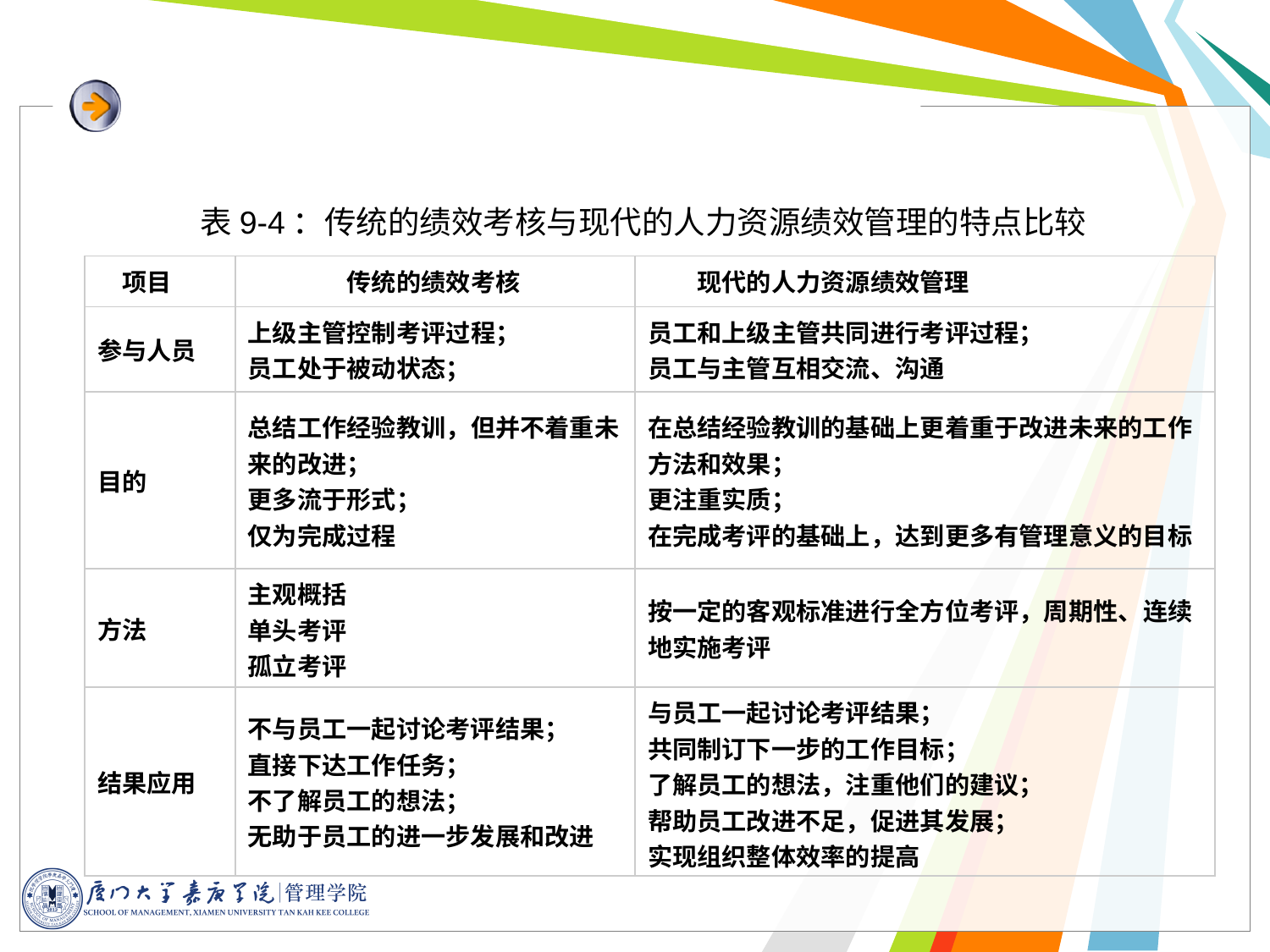

表9-4：传统的绩效考核与现代的人力资源绩效管理的特点比较
| 项目 | 传统的绩效考核 | 现代的人力资源绩效管理 |
| --- | --- | --- |
| 参与人员 | 上级主管控制考评过程； 员工处于被动状态； | 员工和上级主管共同进行考评过程； 员工与主管互相交流、沟通 |
| 目的 | 总结工作经验教训，但并不着重未来的改进； 更多流于形式； 仅为完成过程 | 在总结经验教训的基础上更着重于改进未来的工作方法和效果； 更注重实质； 在完成考评的基础上，达到更多有管理意义的目标 |
| 方法 | 主观概括 单头考评 孤立考评 | 按一定的客观标准进行全方位考评，周期性、连续地实施考评 |
| 结果应用 | 不与员工一起讨论考评结果； 直接下达工作任务； 不了解员工的想法； 无助于员工的进一步发展和改进 | 与员工一起讨论考评结果； 共同制订下一步的工作目标； 了解员工的想法，注重他们的建议； 帮助员工改进不足，促进其发展； 实现组织整体效率的提高 |